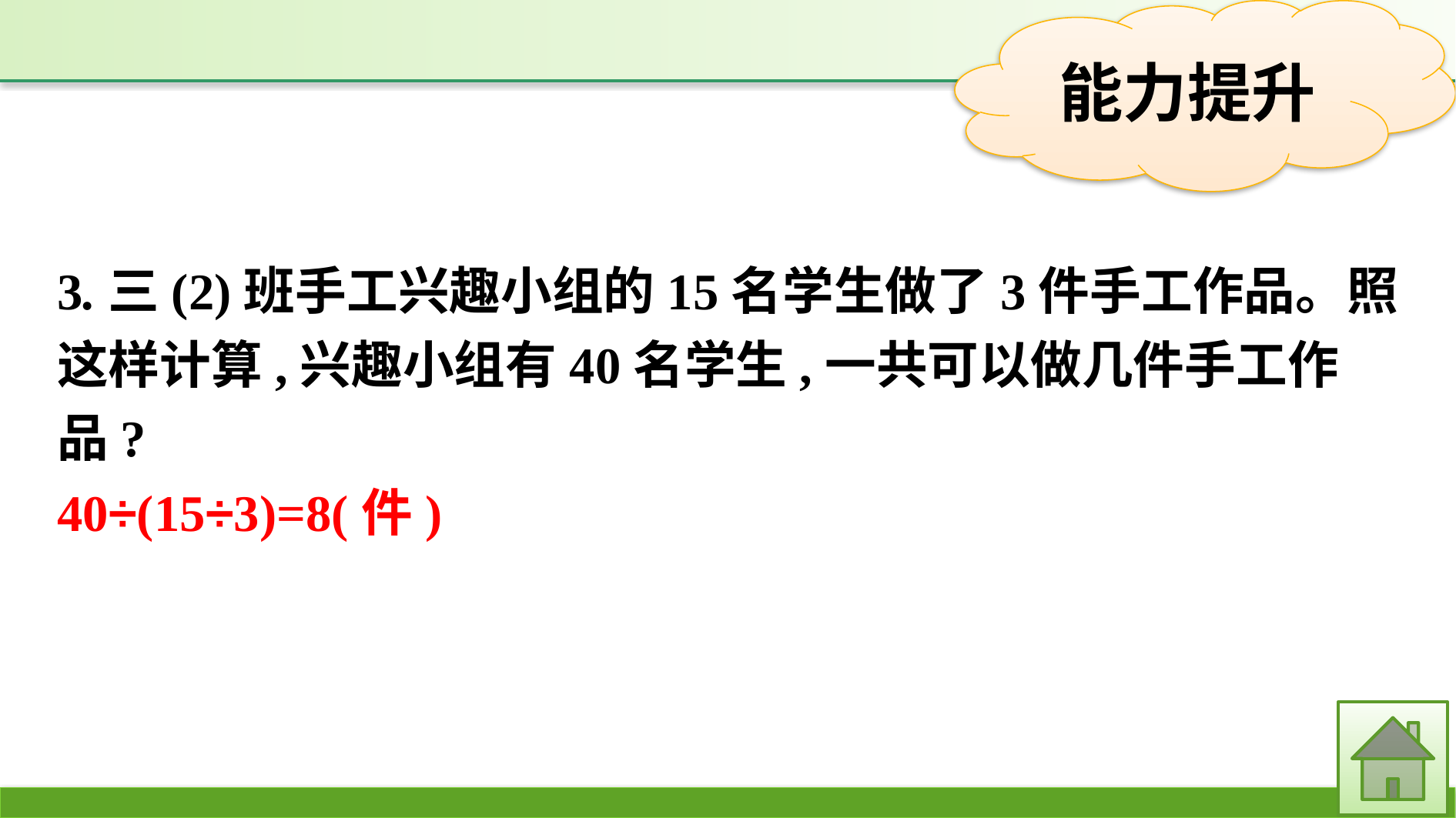

3.三(2)班手工兴趣小组的15名学生做了3件手工作品。照这样计算,兴趣小组有40名学生,一共可以做几件手工作品?
40÷(15÷3)=8(件)